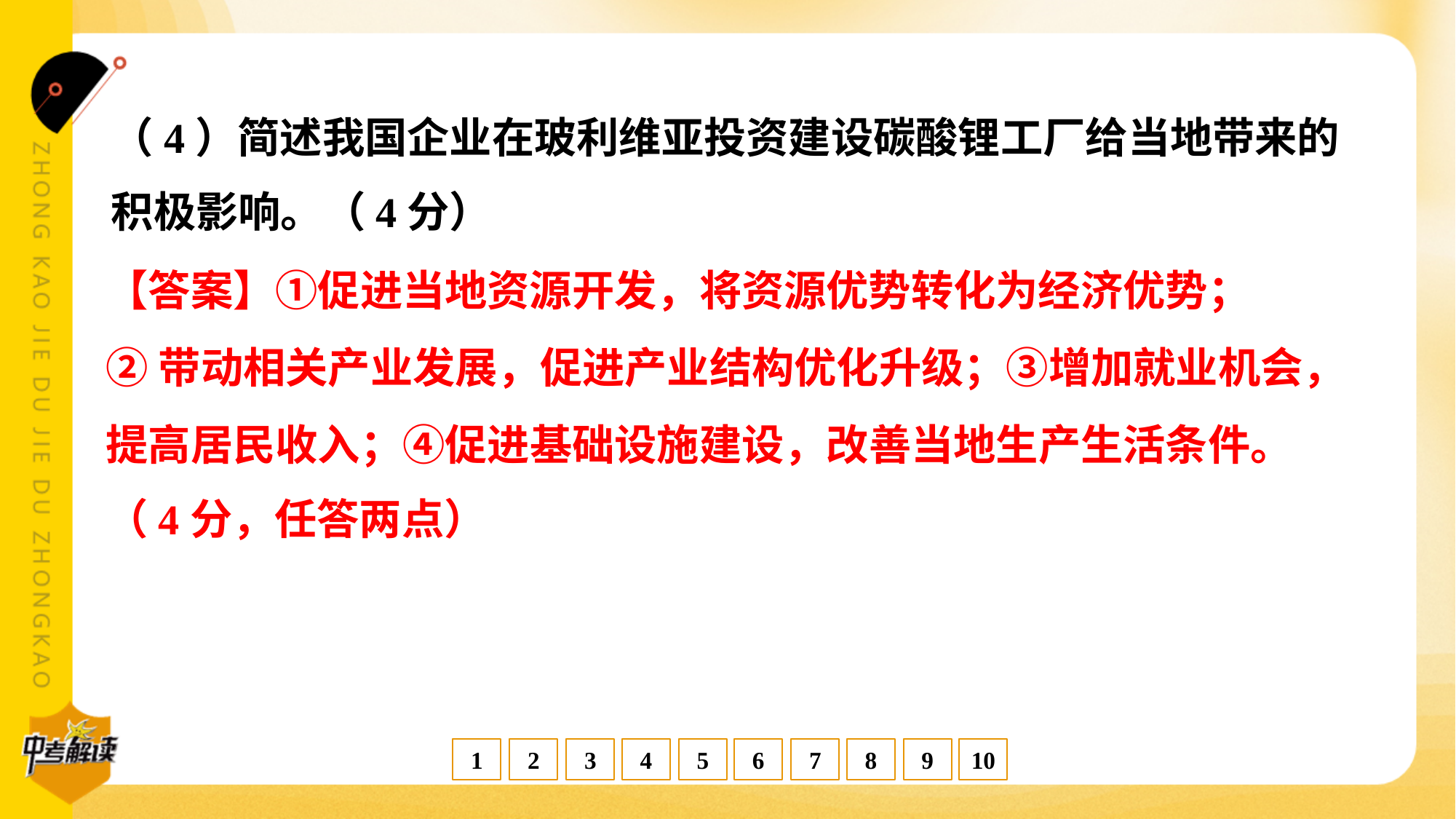

（4）简述我国企业在玻利维亚投资建设碳酸锂工厂给当地带来的
积极影响。（4分）
【答案】①促进当地资源开发，将资源优势转化为经济优势；
②带动相关产业发展，促进产业结构优化升级；③增加就业机会，
提高居民收入；④促进基础设施建设，改善当地生产生活条件。
（4分，任答两点）